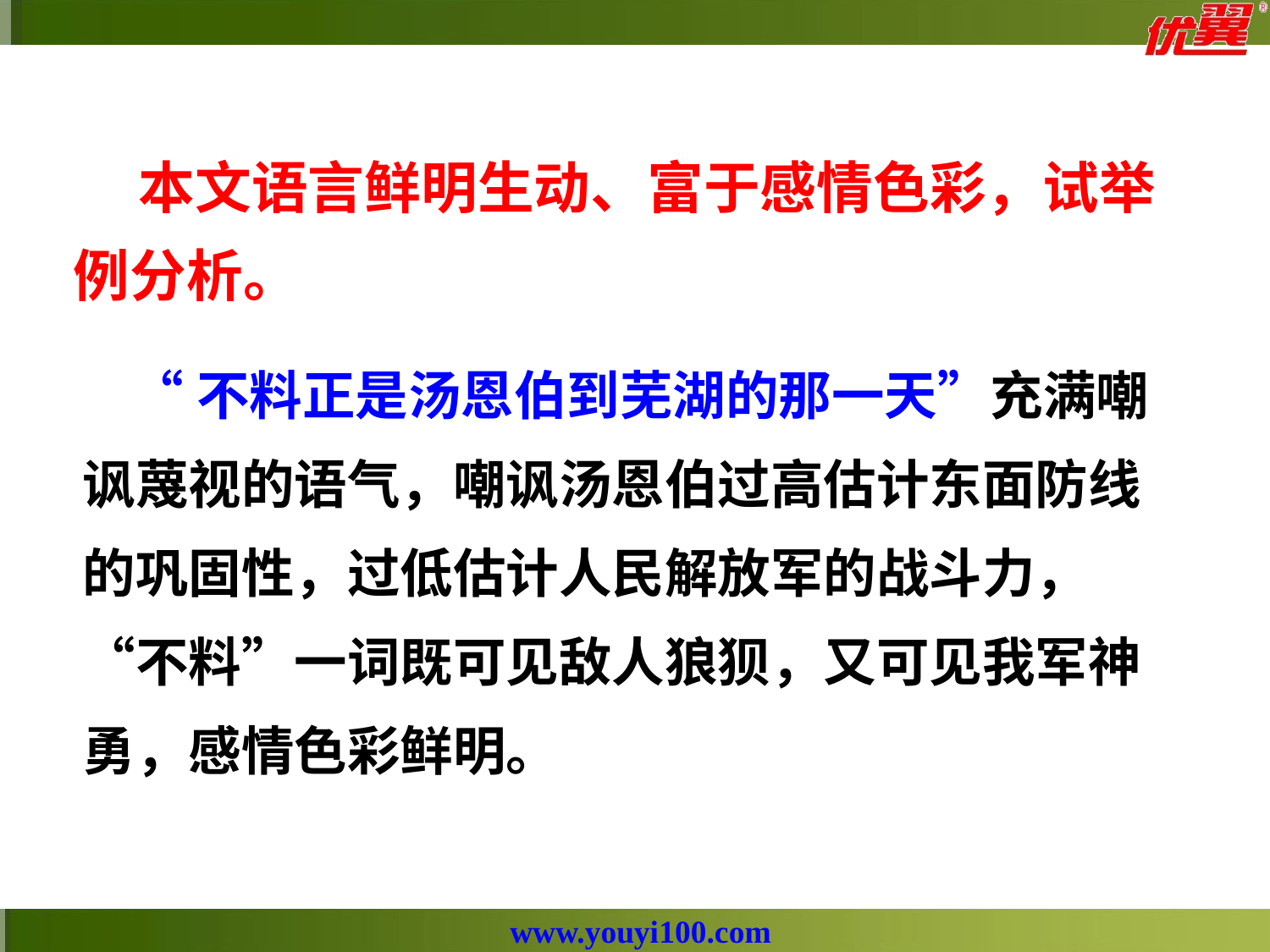

本文语言鲜明生动、富于感情色彩，试举例分析。
    “不料正是汤恩伯到芜湖的那一天”充满嘲讽蔑视的语气，嘲讽汤恩伯过高估计东面防线的巩固性，过低估计人民解放军的战斗力，“不料”一词既可见敌人狼狈，又可见我军神勇，感情色彩鲜明。